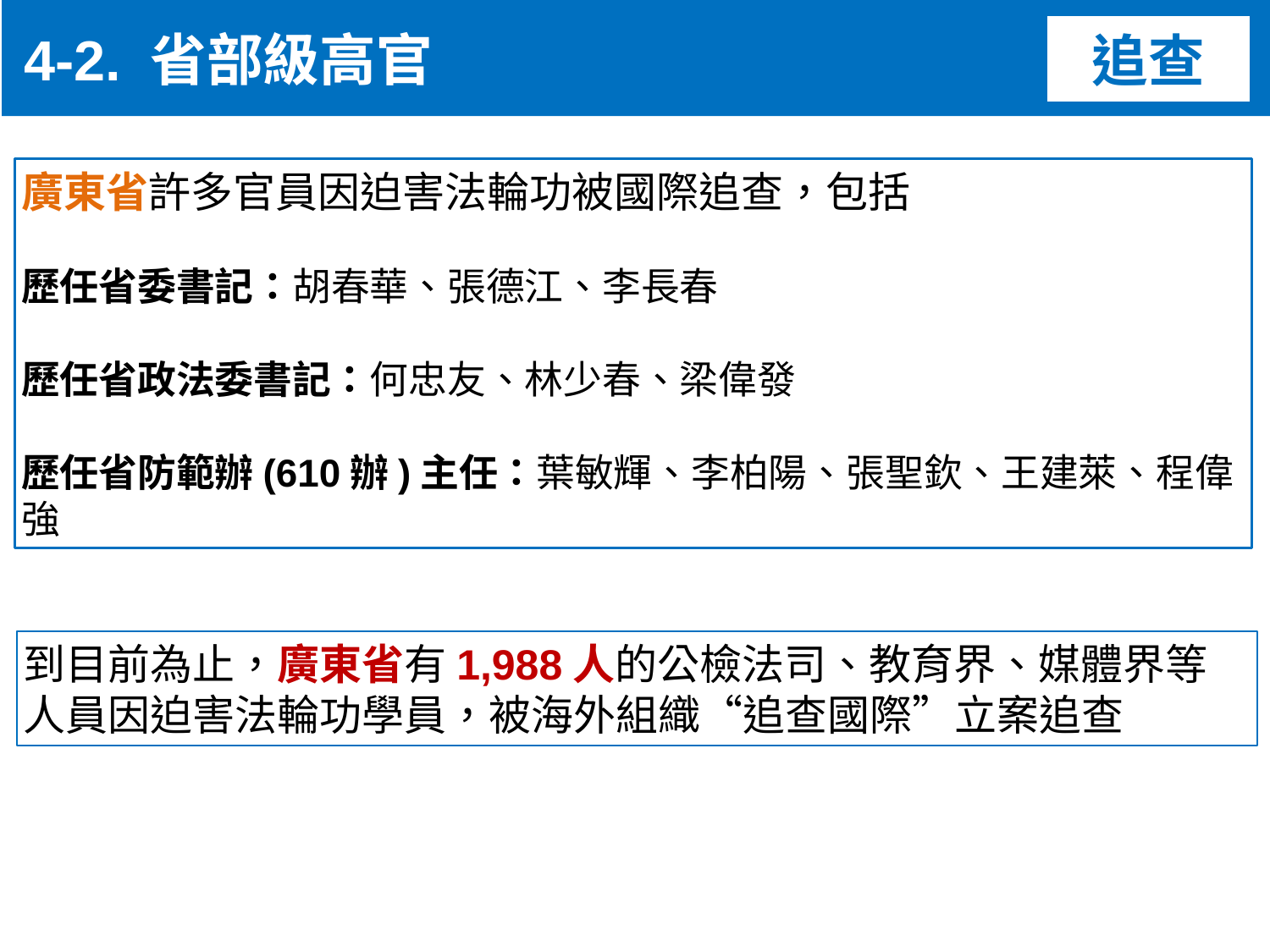

4-2. 省部級高官
追查

廣東省許多官員因迫害法輪功被國際追查，包括

歷任省委書記：胡春華、張德江、李長春

歷任省政法委書記：何忠友、林少春、梁偉發

歷任省防範辦(610辦)主任：葉敏輝、李柏陽、張聖欽、王建萊、程偉強
到目前為止，廣東省有1,988人的公檢法司、教育界、媒體界等
人員因迫害法輪功學員，被海外組織“追查國際”立案追查